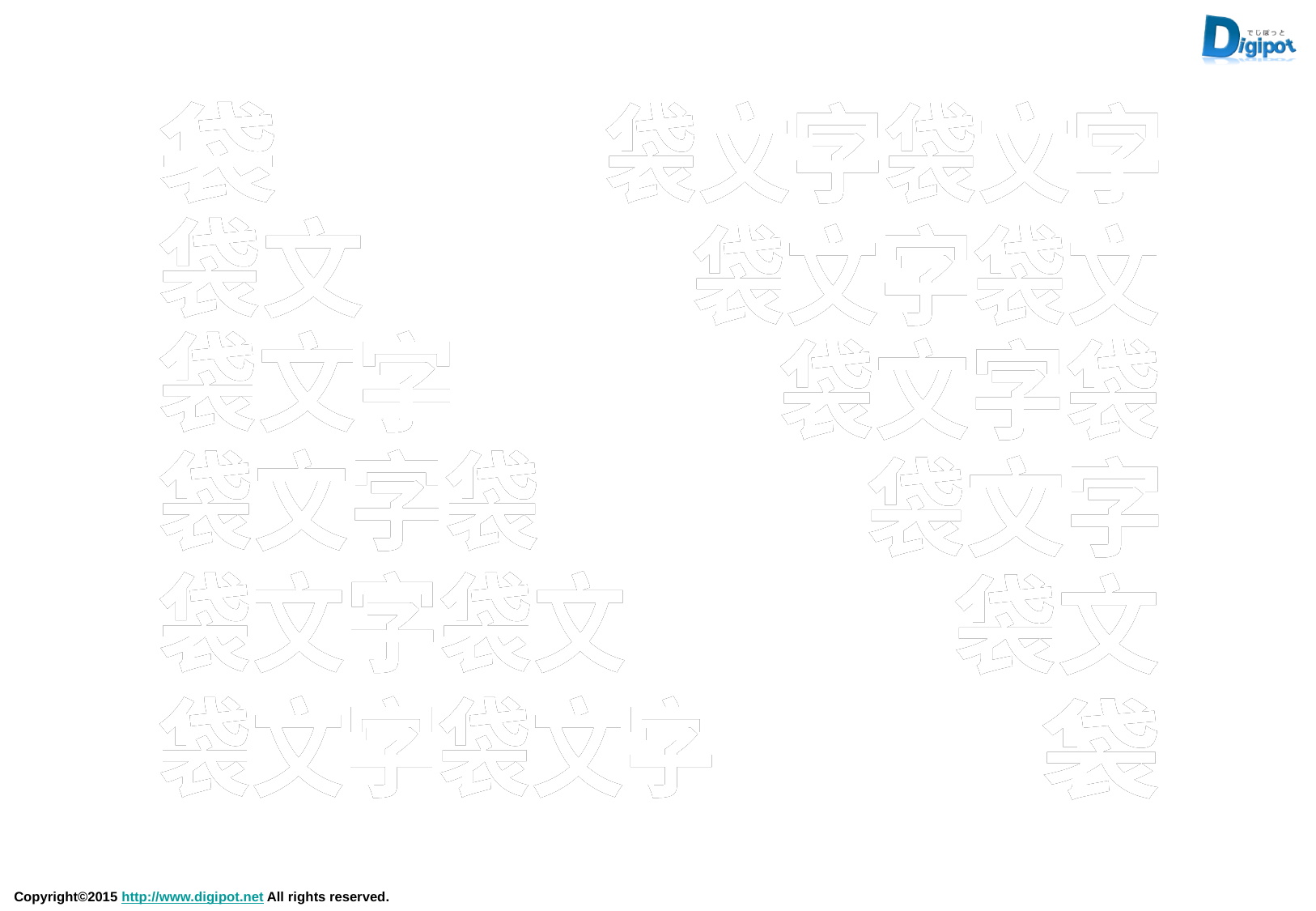

袋文字袋文字
袋文字袋文字
袋
袋
袋文
袋文
袋文字袋文
袋文字袋文
袋文字
袋文字
袋文字袋
袋文字袋
袋文字袋
袋文字袋
袋文字
袋文字
袋文字袋文
袋文字袋文
袋文
袋文
袋文字袋文字
袋文字袋文字
袋
袋